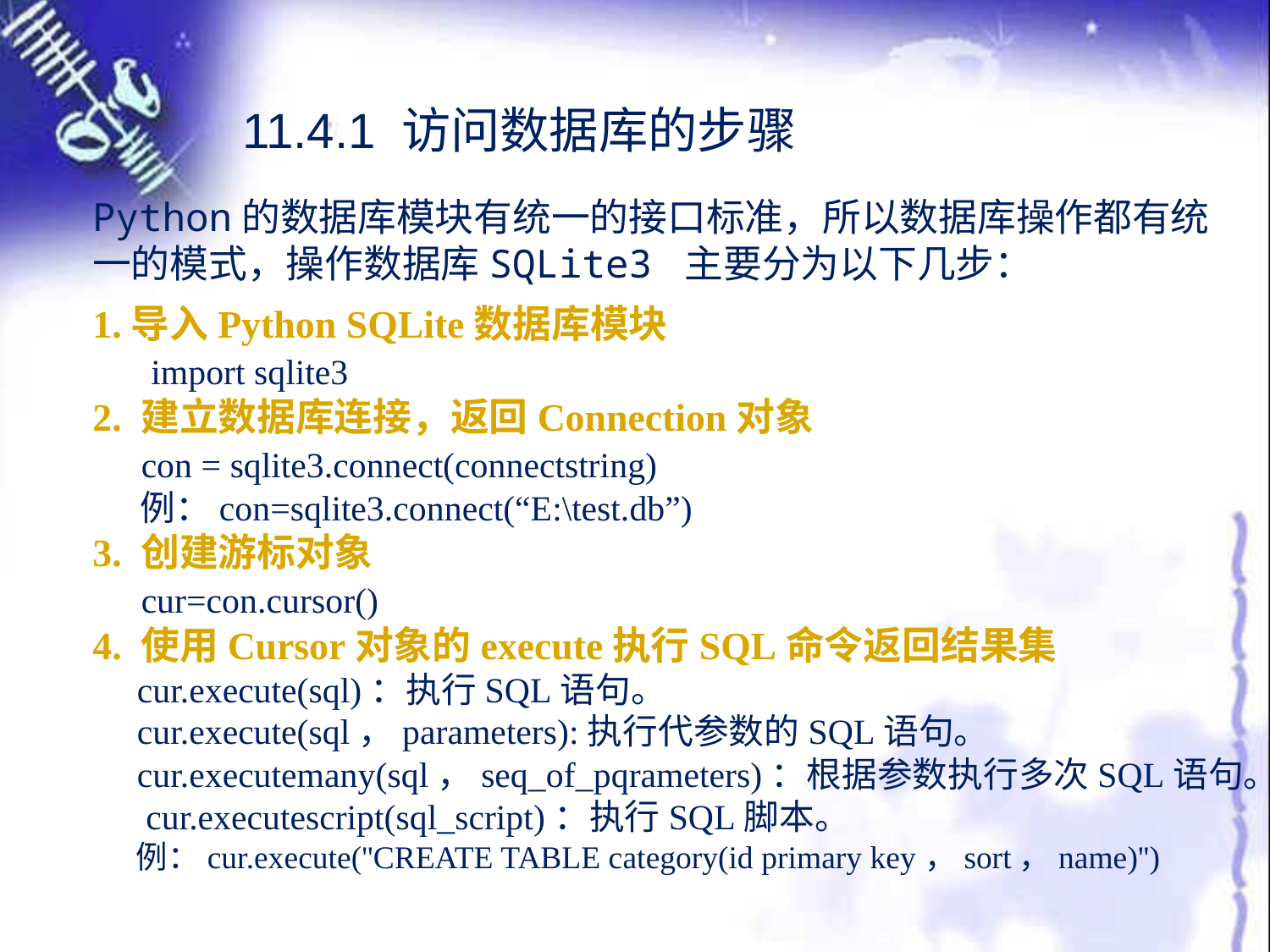

11.4.1 访问数据库的步骤
Python的数据库模块有统一的接口标准，所以数据库操作都有统一的模式，操作数据库SQLite3 主要分为以下几步：
1.导入Python SQLite数据库模块
      import sqlite3
2. 建立数据库连接，返回Connection对象
     con = sqlite3.connect(connectstring)
     例：con=sqlite3.connect(“E:\test.db”)
3. 创建游标对象
     cur=con.cursor()
4. 使用Cursor对象的execute执行SQL命令返回结果集
     cur.execute(sql)：执行SQL语句。
     cur.execute(sql，parameters):执行代参数的SQL语句。
     cur.executemany(sql，seq_of_pqrameters)：根据参数执行多次SQL语句。
      cur.executescript(sql_script)：执行SQL脚本。
     例：cur.execute(''CREATE TABLE category(id primary key，sort，name)'')